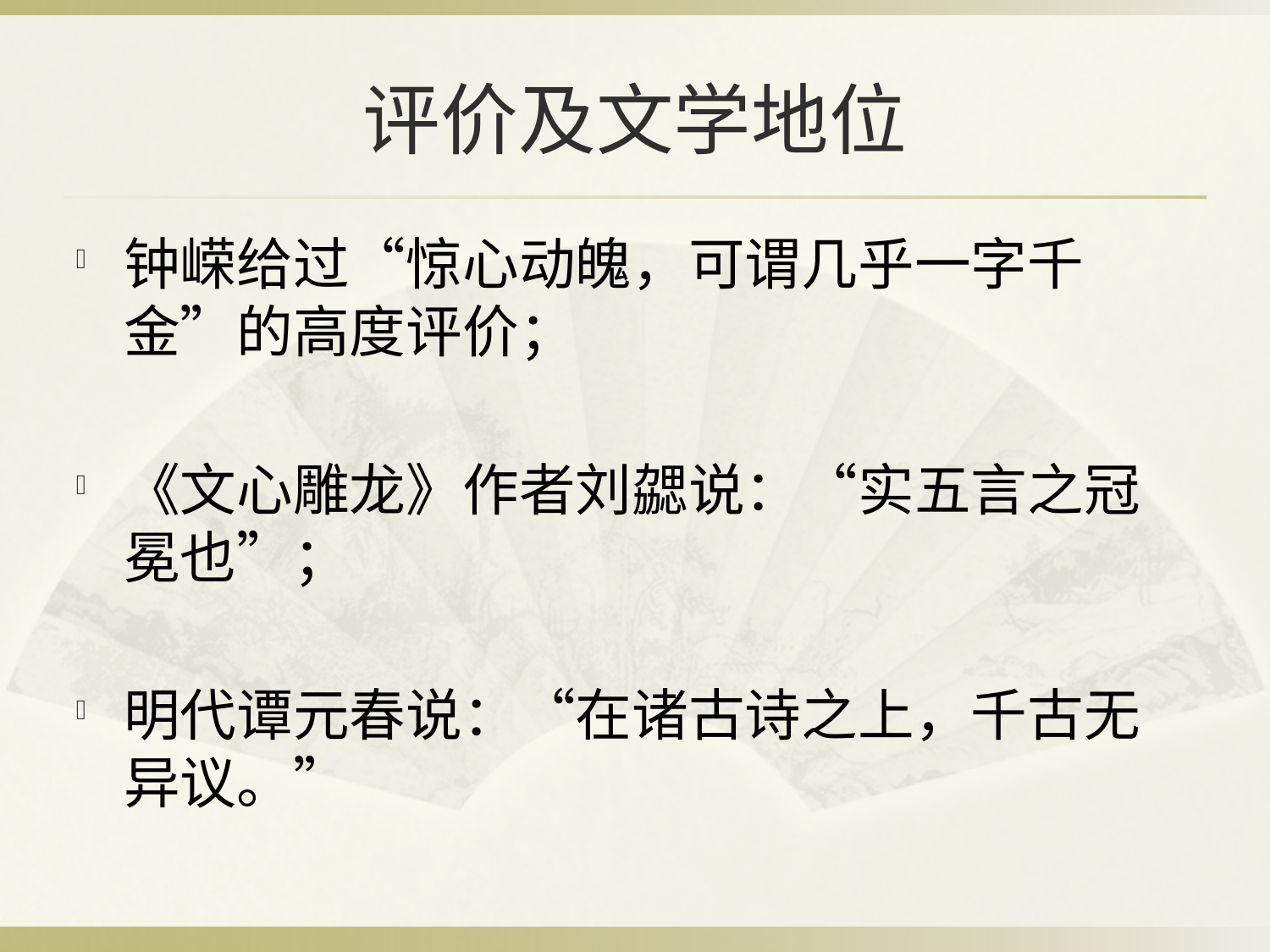

# 评价及文学地位
钟嵘给过“惊心动魄，可谓几乎一字千金”的高度评价；

《文心雕龙》作者刘勰说：“实五言之冠冕也”；

明代谭元春说：“在诸古诗之上，千古无异议。”